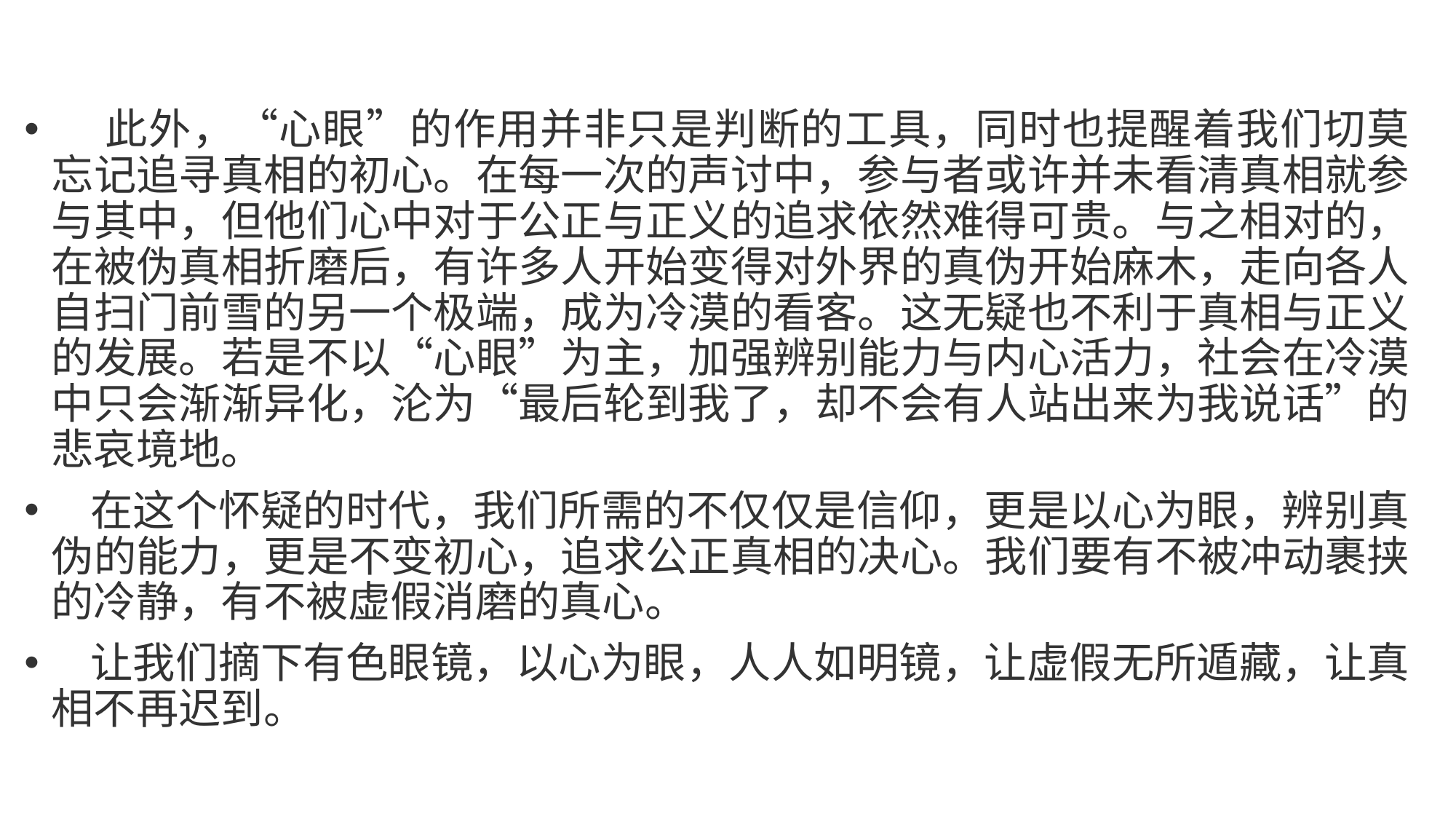

此外，“心眼”的作用并非只是判断的工具，同时也提醒着我们切莫忘记追寻真相的初心。在每一次的声讨中，参与者或许并未看清真相就参与其中，但他们心中对于公正与正义的追求依然难得可贵。与之相对的，在被伪真相折磨后，有许多人开始变得对外界的真伪开始麻木，走向各人自扫门前雪的另一个极端，成为冷漠的看客。这无疑也不利于真相与正义的发展。若是不以“心眼”为主，加强辨别能力与内心活力，社会在冷漠中只会渐渐异化，沦为“最后轮到我了，却不会有人站出来为我说话”的悲哀境地。
   在这个怀疑的时代，我们所需的不仅仅是信仰，更是以心为眼，辨别真伪的能力，更是不变初心，追求公正真相的决心。我们要有不被冲动裹挟的冷静，有不被虚假消磨的真心。
   让我们摘下有色眼镜，以心为眼，人人如明镜，让虚假无所遁藏，让真相不再迟到。